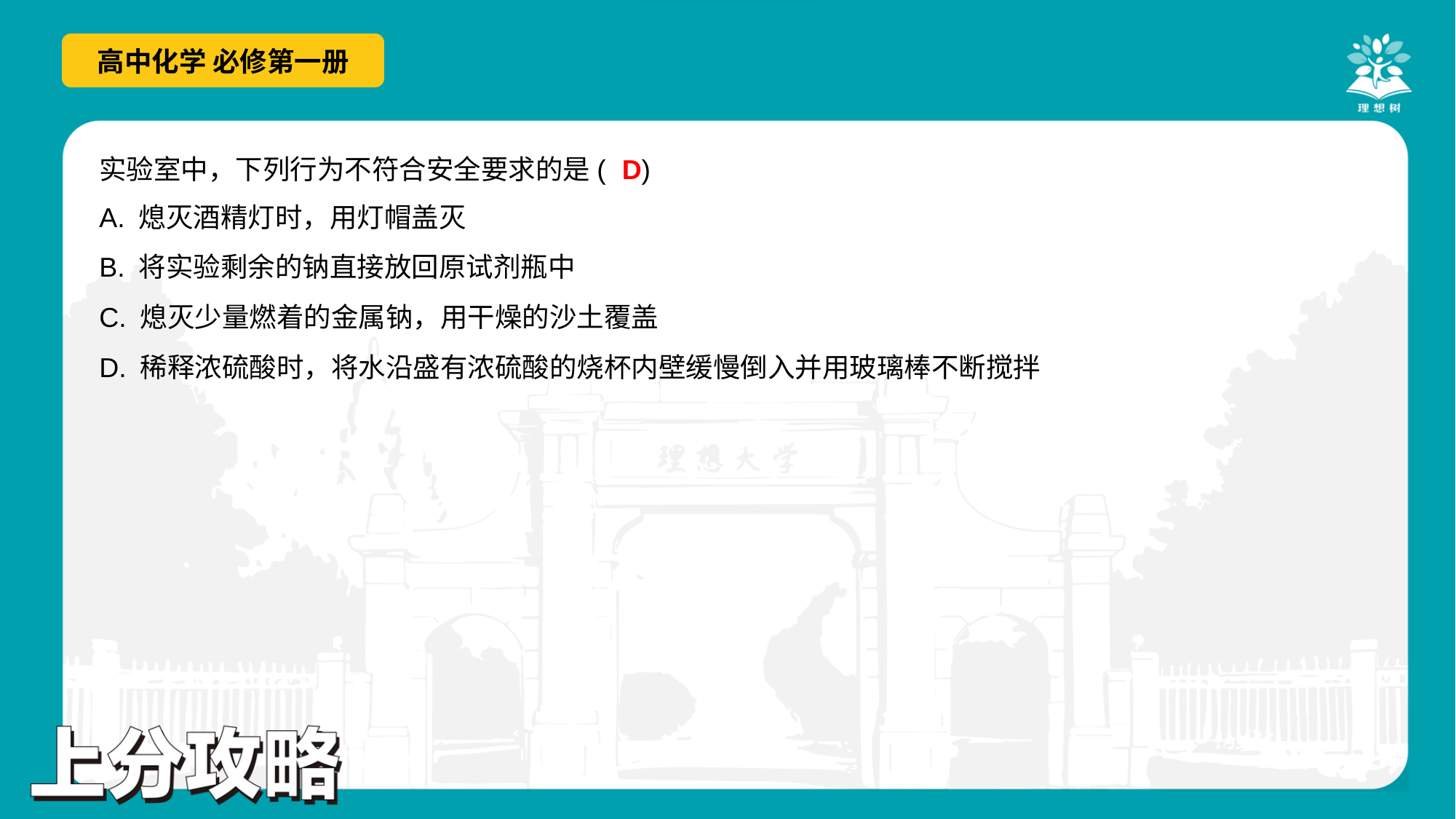

D
实验室中，下列行为不符合安全要求的是(     )
A. 熄灭酒精灯时，用灯帽盖灭
B. 将实验剩余的钠直接放回原试剂瓶中
C. 熄灭少量燃着的金属钠，用干燥的沙土覆盖
D. 稀释浓硫酸时，将水沿盛有浓硫酸的烧杯内壁缓慢倒入并用玻璃棒不断搅拌